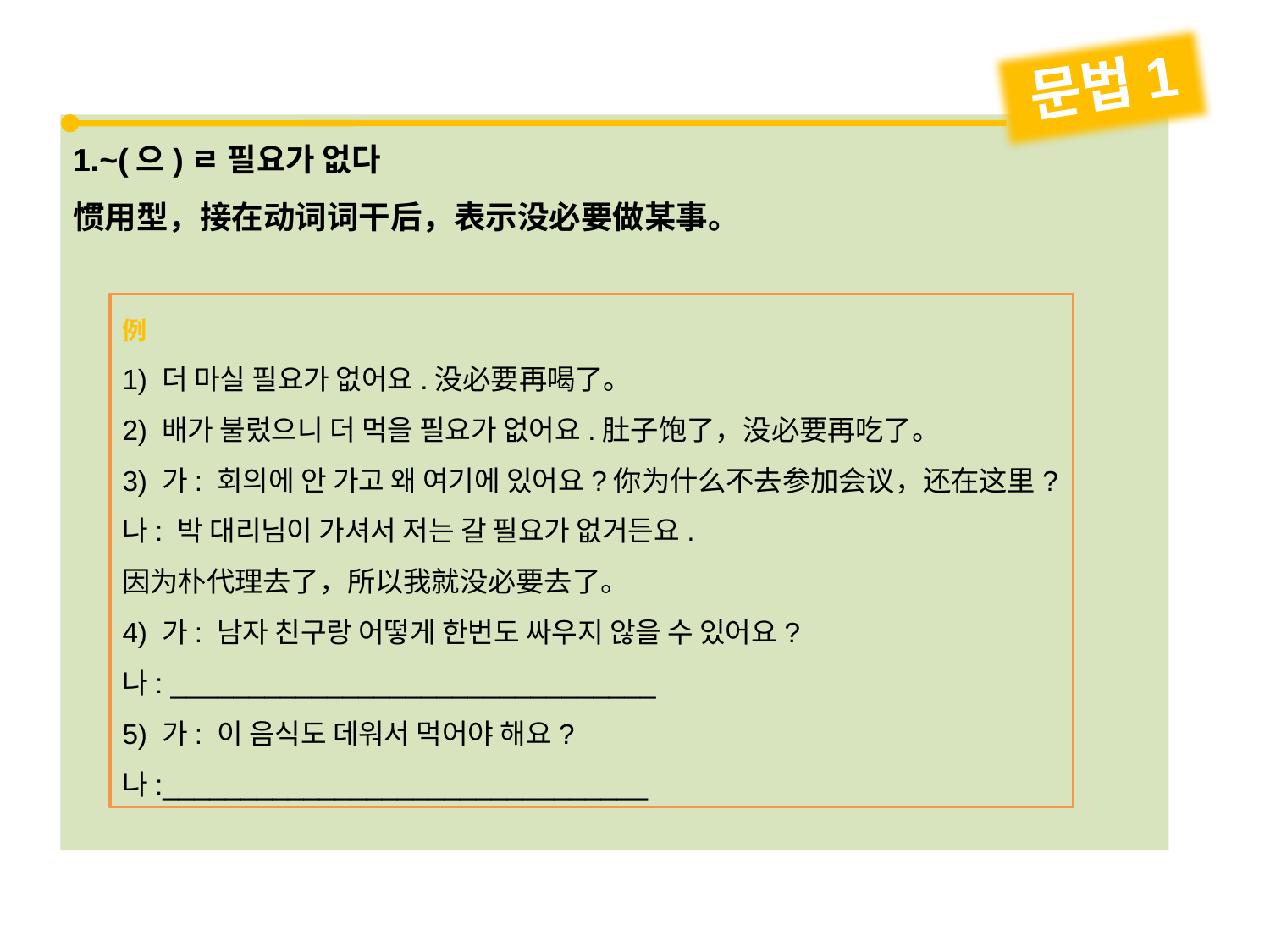

문법1
1.~(으)ㄹ 필요가 없다
惯用型，接在动词词干后，表示没必要做某事。

例
1) 더 마실 필요가 없어요.没必要再喝了。
2) 배가 불렀으니 더 먹을 필요가 없어요.肚子饱了，没必要再吃了。
3) 가: 회의에 안 가고 왜 여기에 있어요?你为什么不去参加会议，还在这里?
나: 박 대리님이 가셔서 저는 갈 필요가 없거든요.
因为朴代理去了，所以我就没必要去了。
4) 가: 남자 친구랑 어떻게 한번도 싸우지 않을 수 있어요?
나: _______________________________
5) 가: 이 음식도 데워서 먹어야 해요?
나:_______________________________